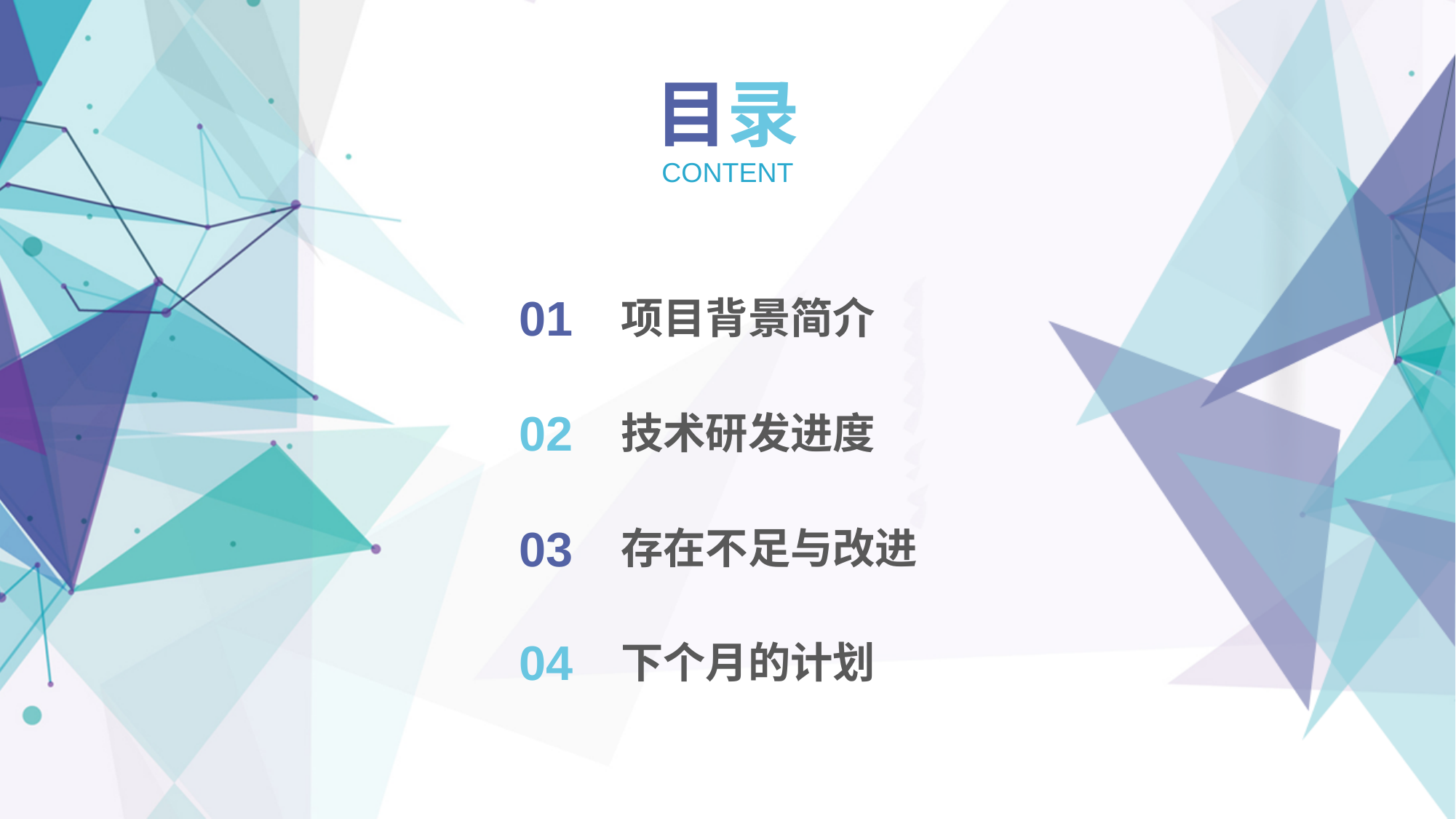

目录
CONTENT
01
项目背景简介
02
技术研发进度
03
存在不足与改进
04
下个月的计划